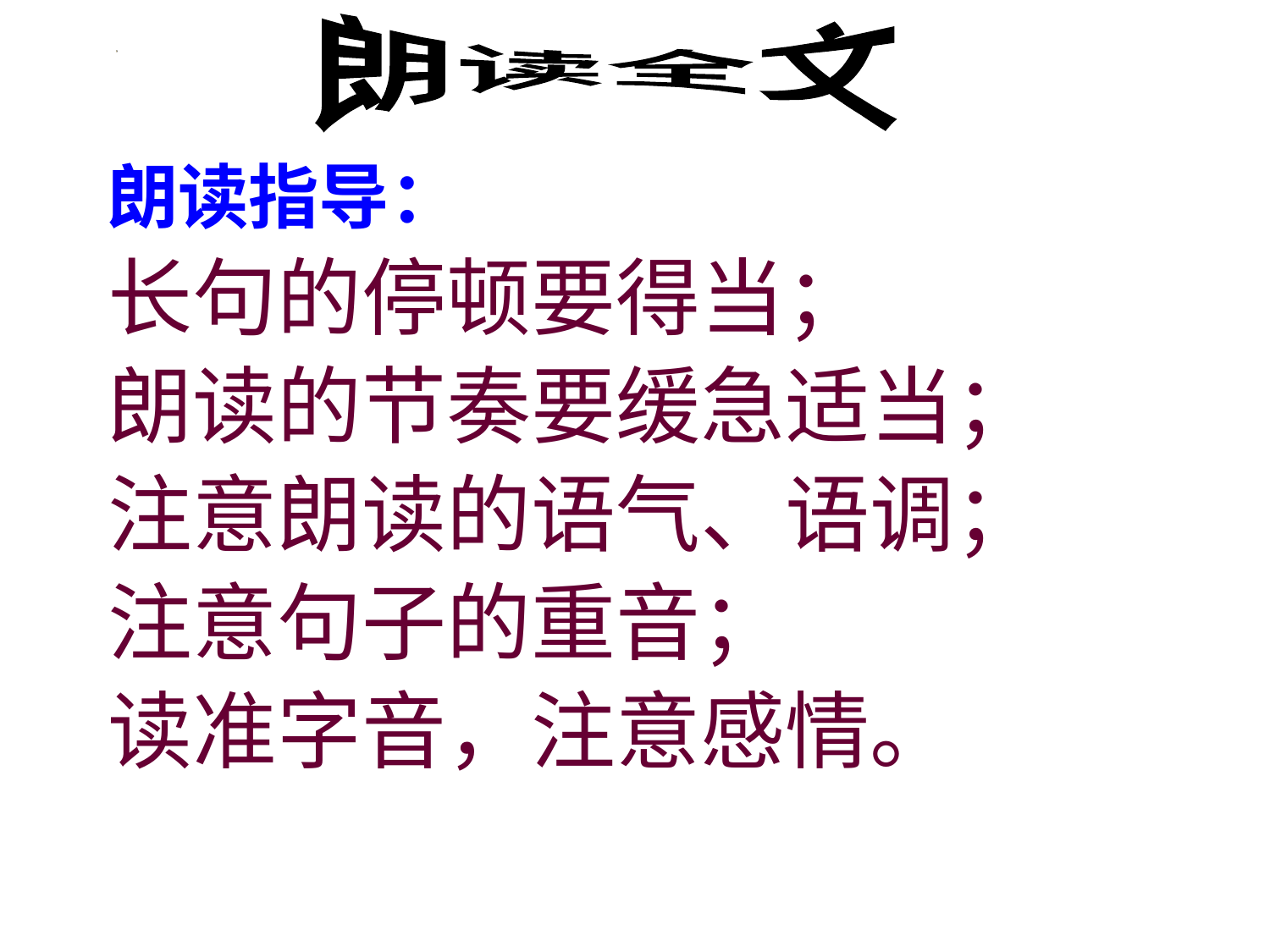

朗读全文
朗读指导：
长句的停顿要得当；
朗读的节奏要缓急适当；
注意朗读的语气、语调；
注意句子的重音；
读准字音，注意感情。